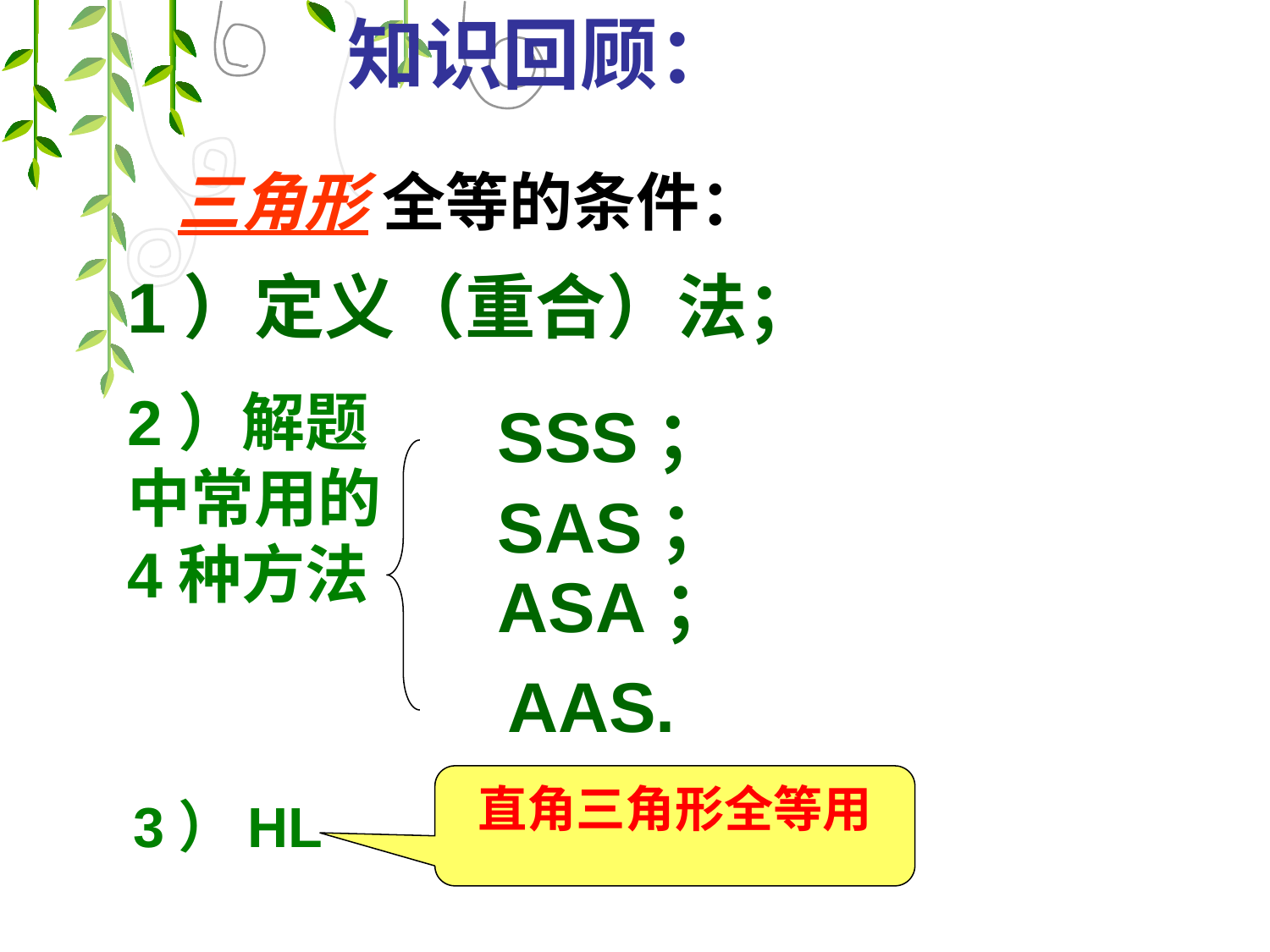

知识回顾：
三角形 全等的条件：
1）定义（重合）法；
2）解题中常用的4种方法

SSS；
SAS；
ASA；
AAS.
直角三角形全等用
3）HL